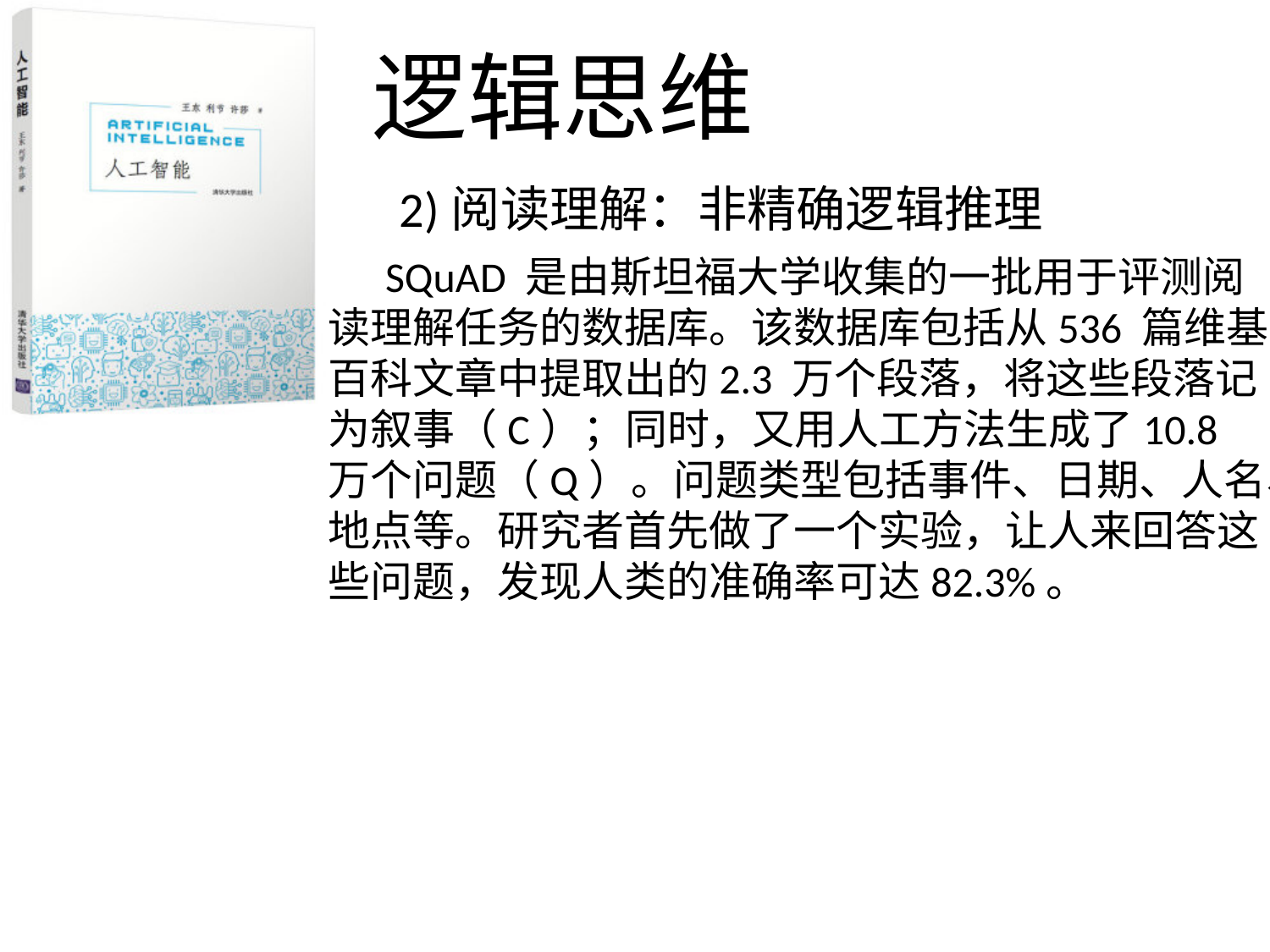

逻辑思维
2)阅读理解：非精确逻辑推理
      SQuAD 是由斯坦福大学收集的一批用于评测阅读理解任务的数据库。该数据库包括从536 篇维基百科文章中提取出的2.3 万个段落，将这些段落记为叙事（C）；同时，又用人工方法生成了10.8 万个问题（Q）。问题类型包括事件、日期、人名、地点等。研究者首先做了一个实验，让人来回答这些问题，发现人类的准确率可达82.3%。